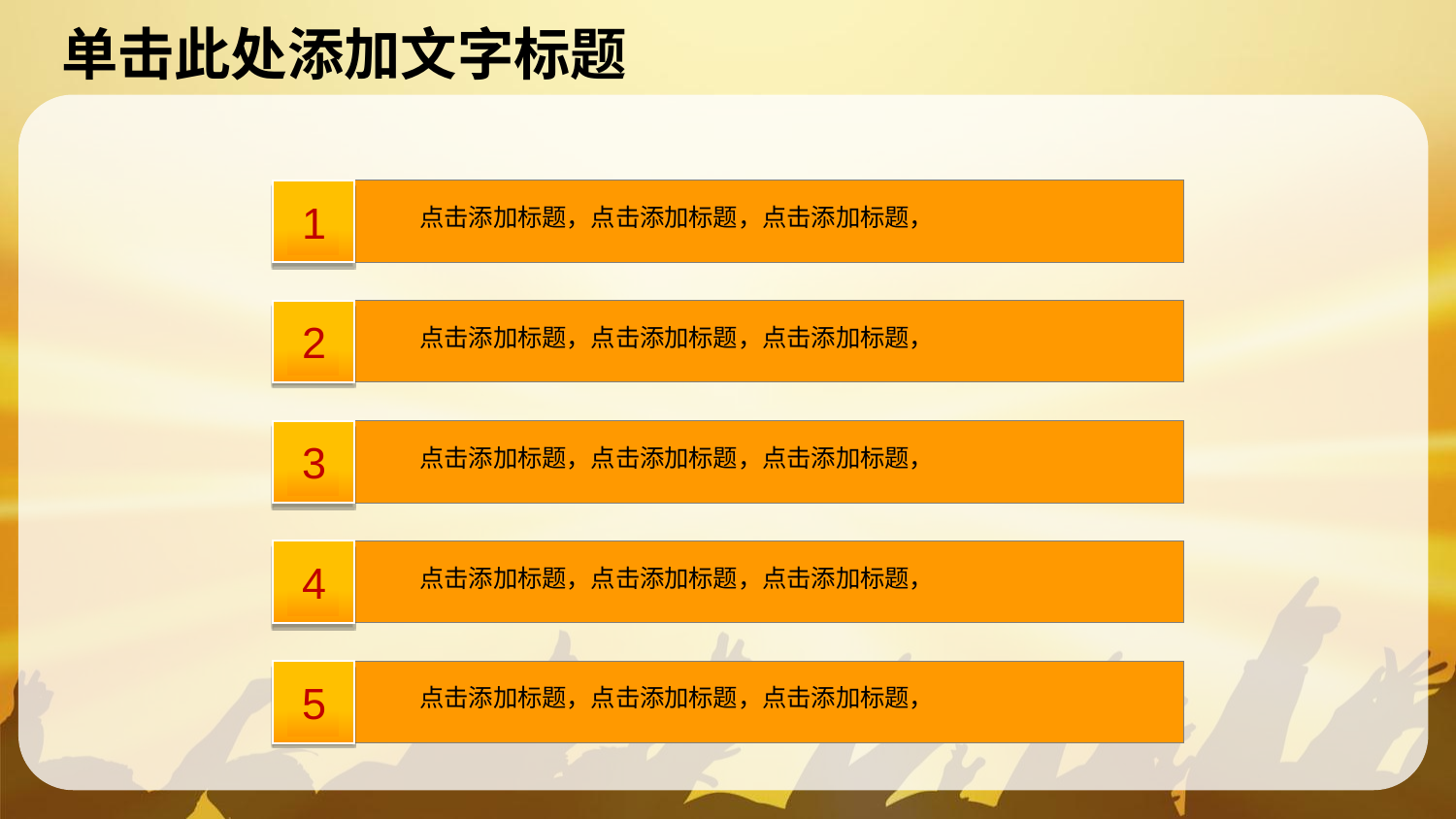

1

点击添加标题，点击添加标题，点击添加标题，

2
点击添加标题，点击添加标题，点击添加标题，

3

点击添加标题，点击添加标题，点击添加标题，

4

点击添加标题，点击添加标题，点击添加标题，

5

点击添加标题，点击添加标题，点击添加标题，